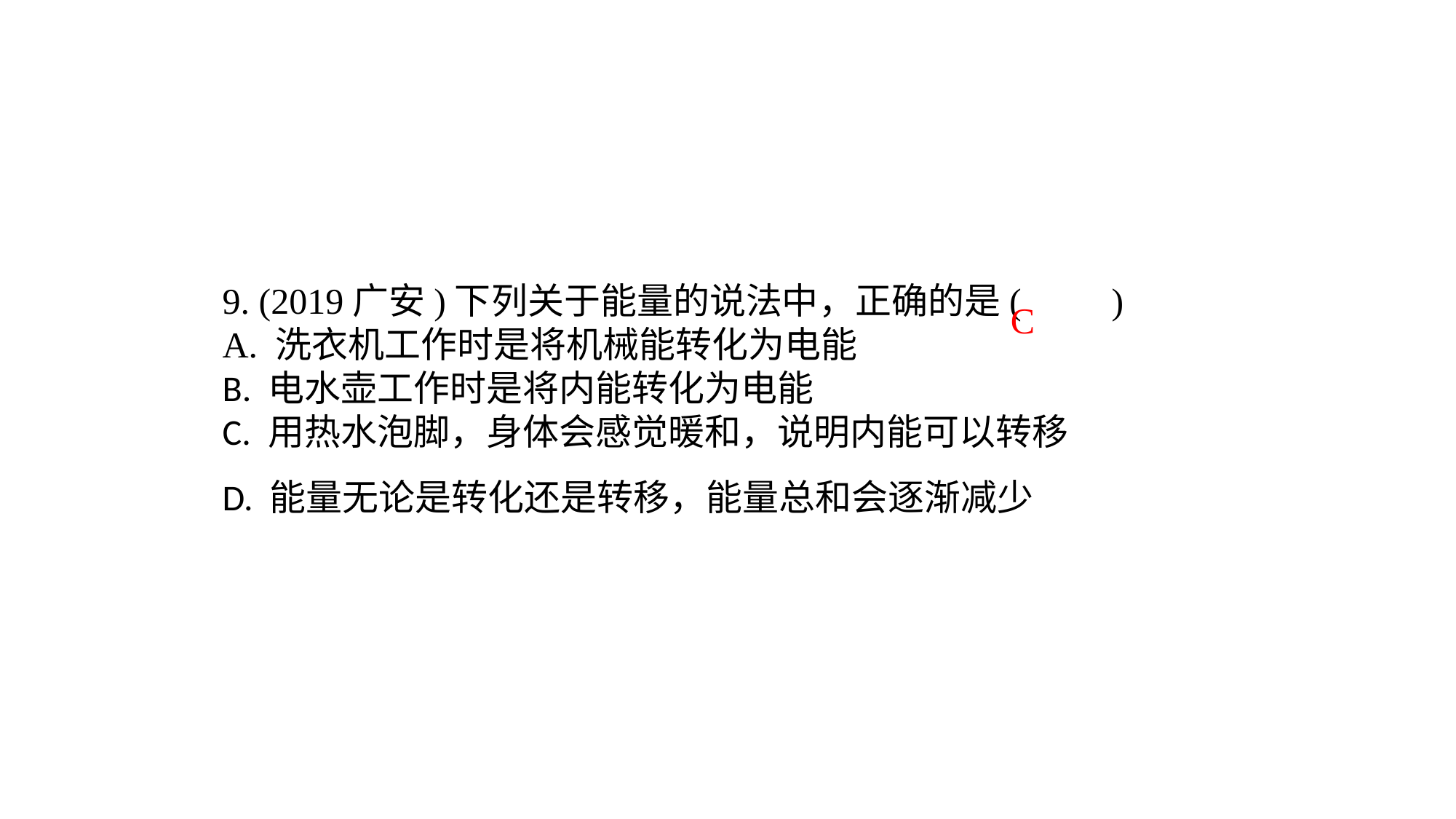

9. (2019广安)下列关于能量的说法中，正确的是(　　)A. 洗衣机工作时是将机械能转化为电能B. 电水壶工作时是将内能转化为电能C. 用热水泡脚，身体会感觉暖和，说明内能可以转移D. 能量无论是转化还是转移，能量总和会逐渐减少
 C